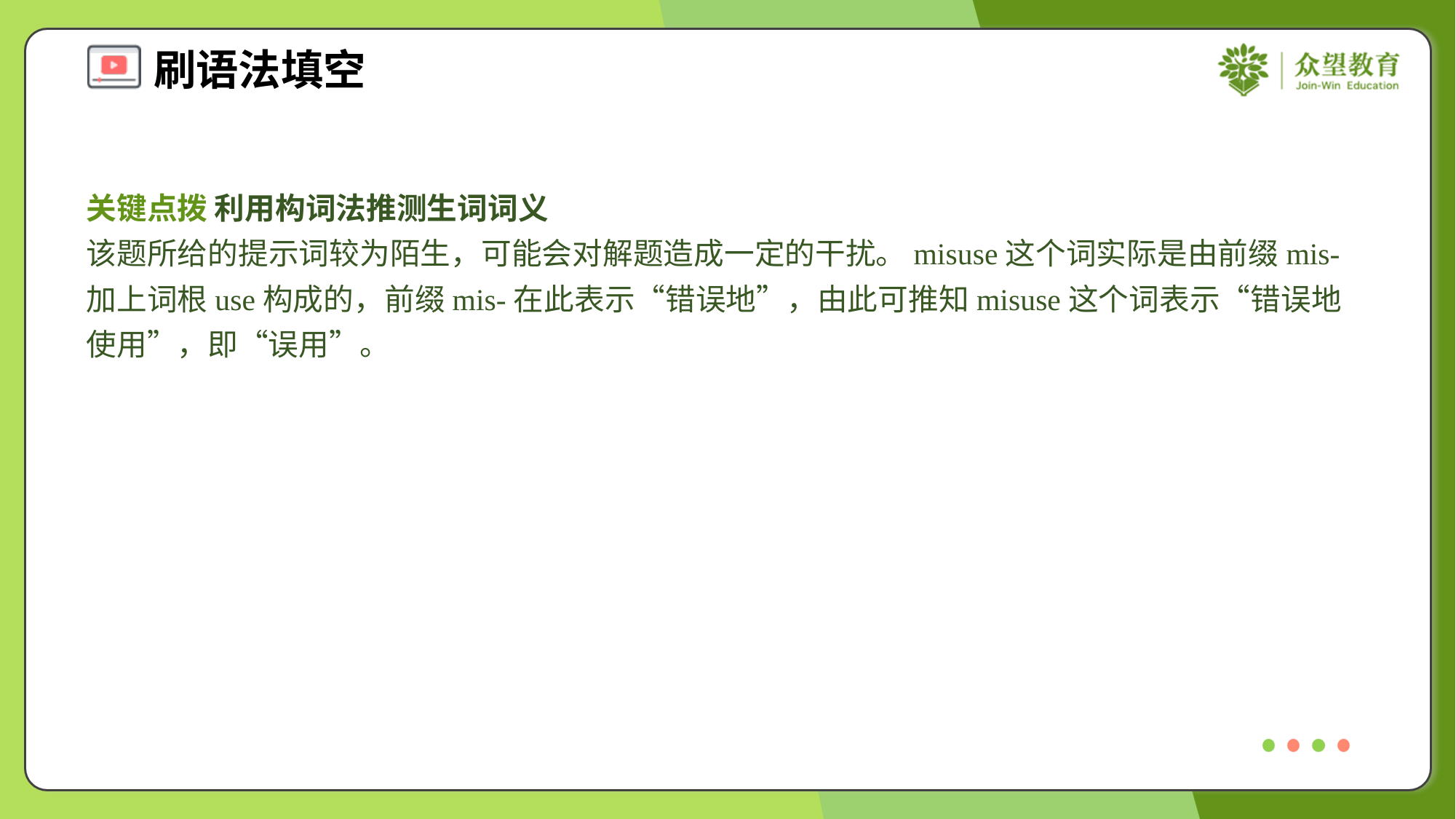

关键点拨 利用构词法推测生词词义
该题所给的提示词较为陌生，可能会对解题造成一定的干扰。misuse这个词实际是由前缀mis-加上词根use构成的，前缀mis-在此表示“错误地”，由此可推知misuse这个词表示“错误地使用”，即“误用”。